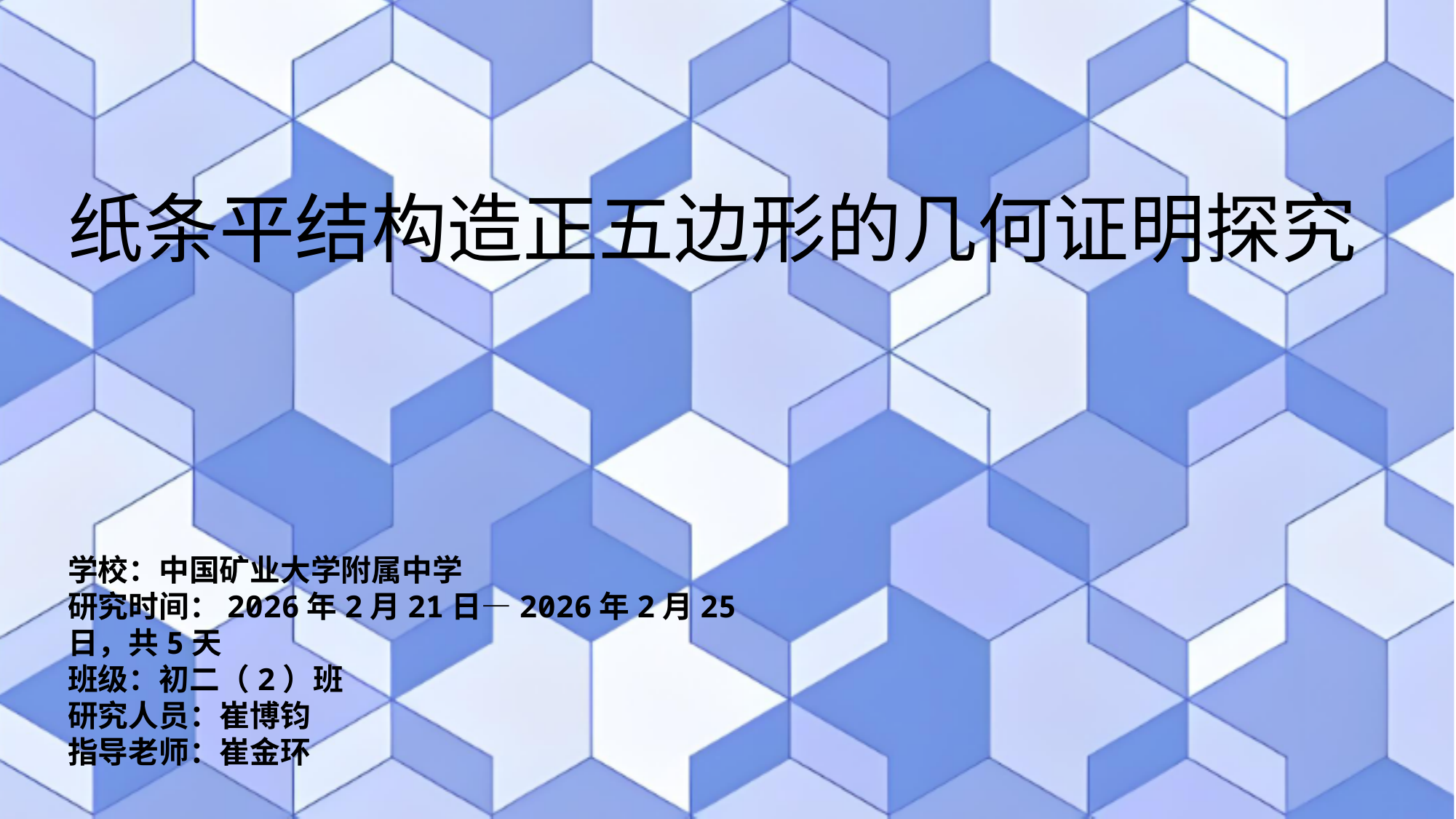

纸条平结构造正五边形的几何证明探究
学校：中国矿业大学附属中学
研究时间：2026年2月21日—2026年2月25日，共5天
班级：初二（2）班
研究人员：崔博钧
指导老师：崔金环